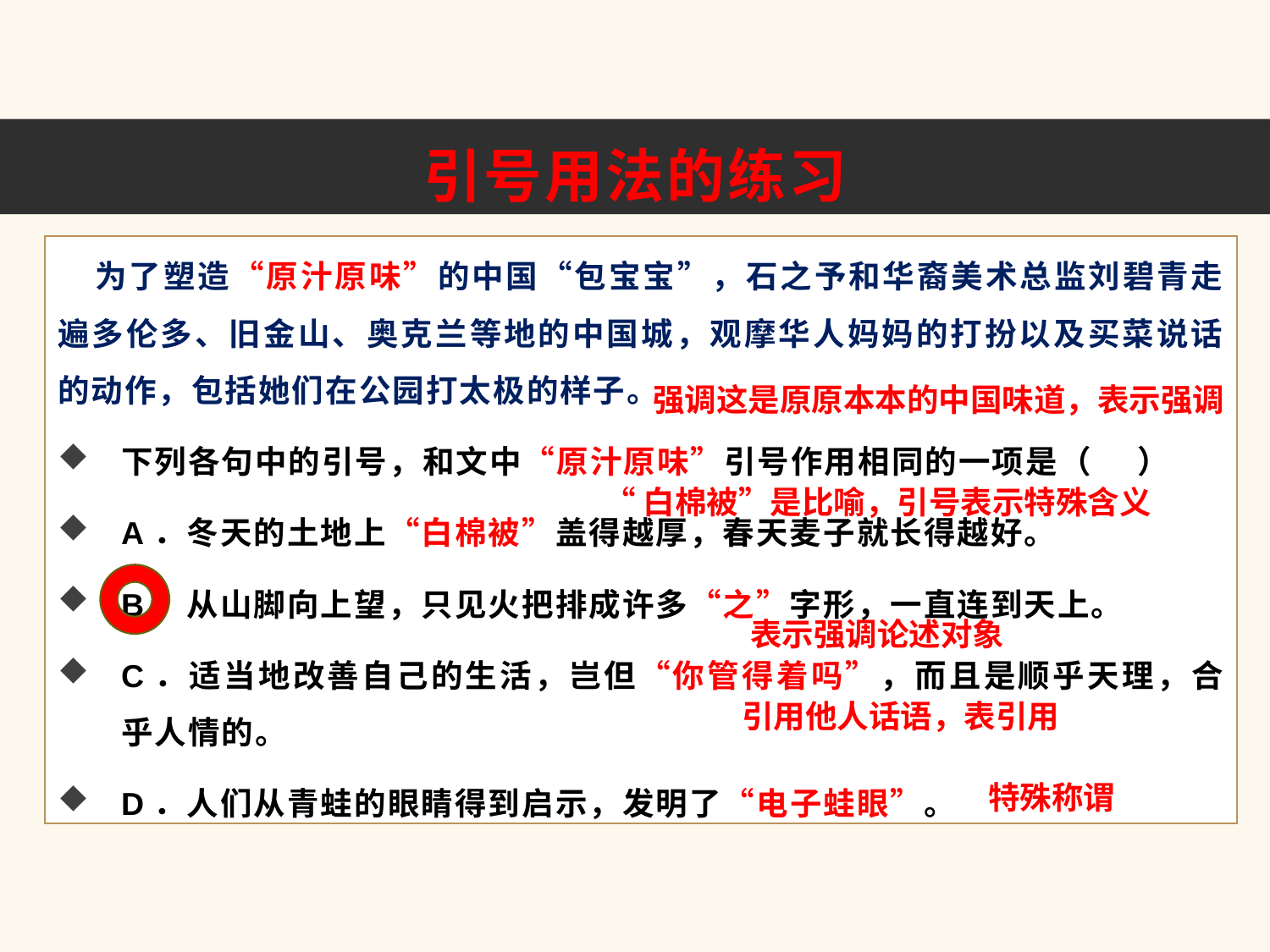

引号用法的练习
   为了塑造“原汁原味”的中国“包宝宝”，石之予和华裔美术总监刘碧青走遍多伦多、旧金山、奥克兰等地的中国城，观摩华人妈妈的打扮以及买菜说话的动作，包括她们在公园打太极的样子。
下列各句中的引号，和文中“原汁原味”引号作用相同的一项是（     ）
A．冬天的土地上“白棉被”盖得越厚，春天麦子就长得越好。
B．从山脚向上望，只见火把排成许多“之”字形，一直连到天上。
C．适当地改善自己的生活，岂但“你管得着吗”，而且是顺乎天理，合乎人情的。
D．人们从青蛙的眼睛得到启示，发明了“电子蛙眼”。

强调这是原原本本的中国味道，表示强调
“白棉被”是比喻，引号表示特殊含义

表示强调论述对象
引用他人话语，表引用
特殊称谓